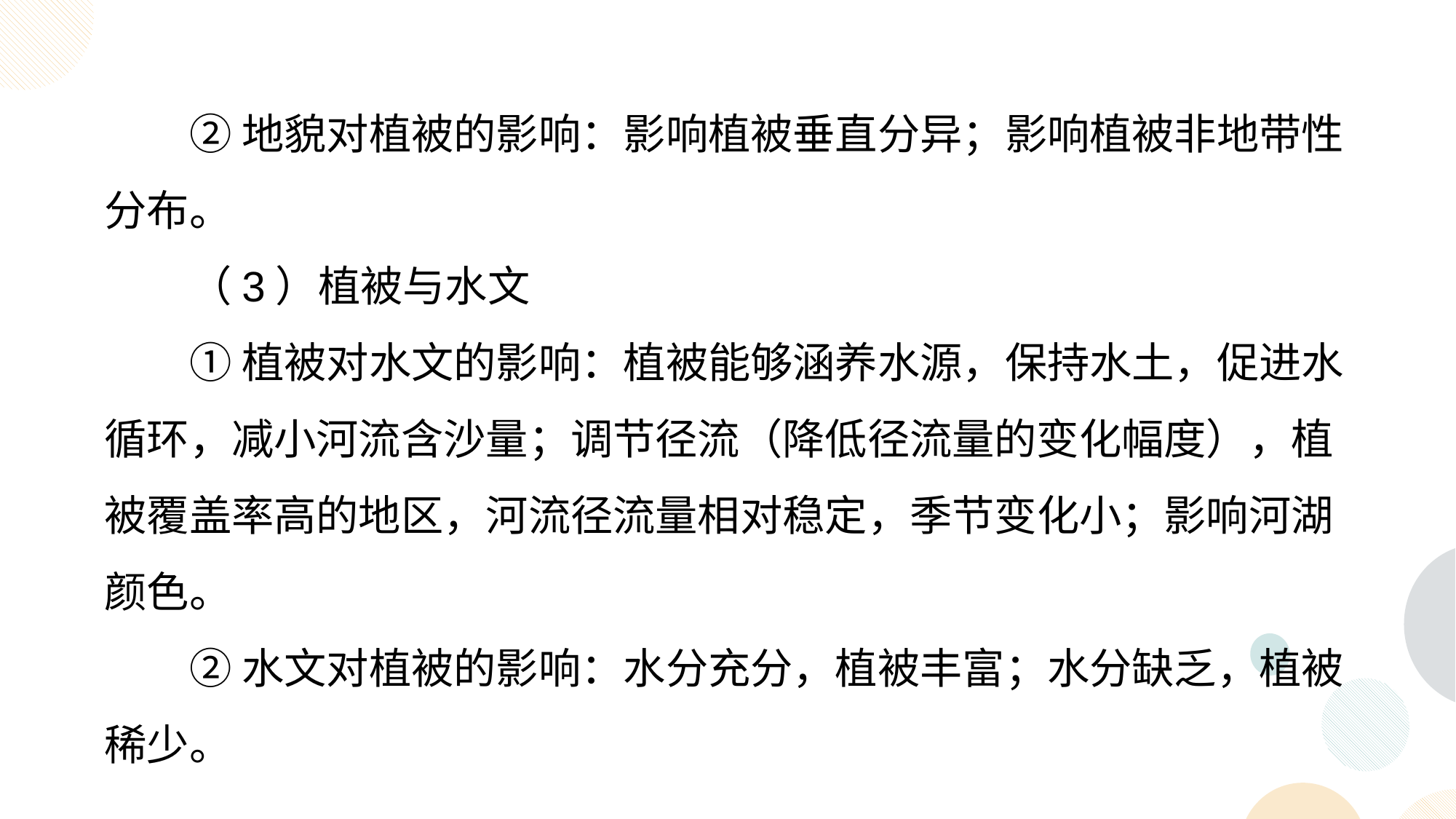

②地貌对植被的影响：影响植被垂直分异；影响植被非地带性分布。
（3）植被与水文
①植被对水文的影响：植被能够涵养水源，保持水土，促进水循环，减小河流含沙量；调节径流（降低径流量的变化幅度），植被覆盖率高的地区，河流径流量相对稳定，季节变化小；影响河湖颜色。
②水文对植被的影响：水分充分，植被丰富；水分缺乏，植被稀少。